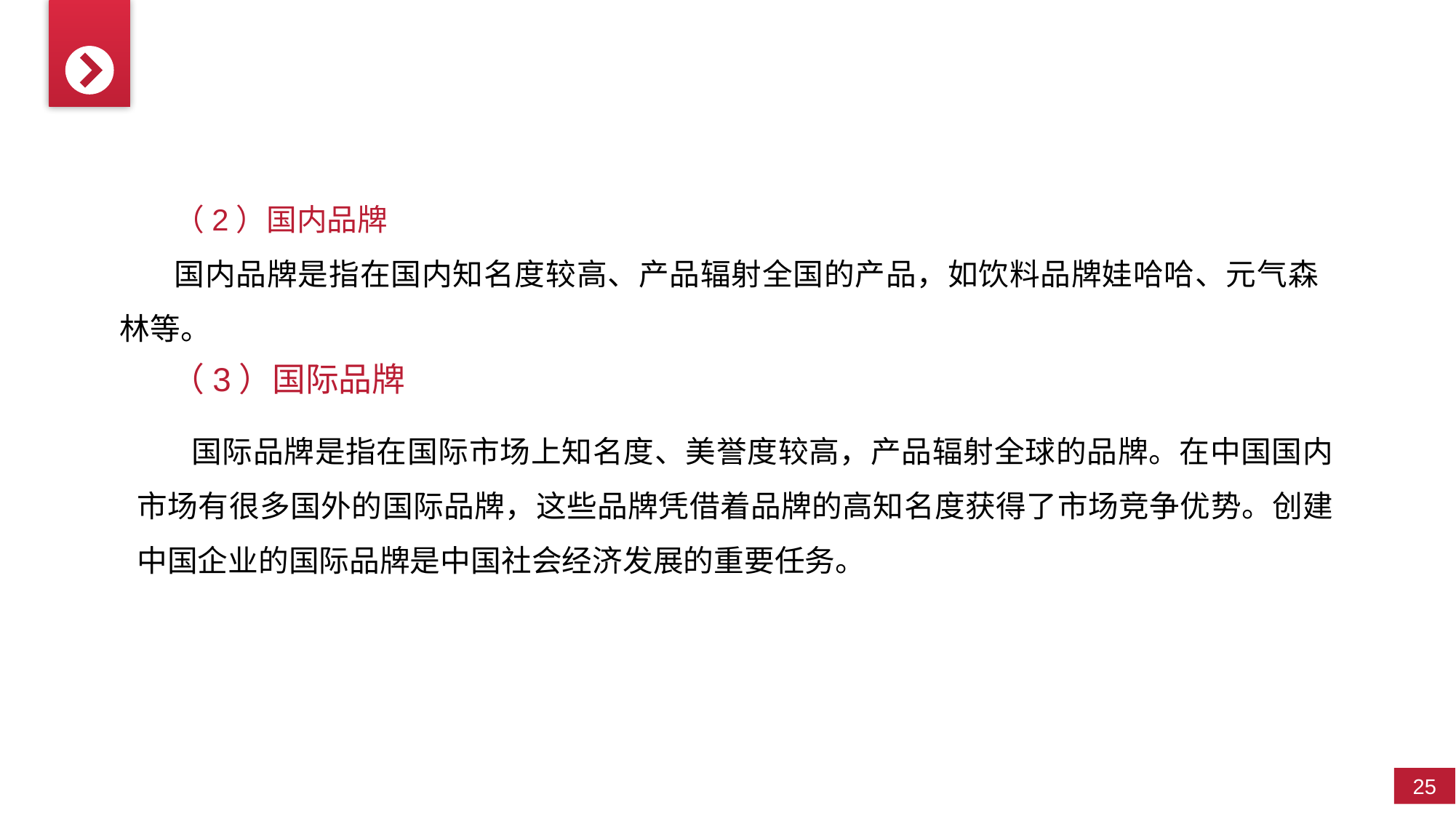

（2）国内品牌
国内品牌是指在国内知名度较高、产品辐射全国的产品，如饮料品牌娃哈哈、元气森林等。
（3）国际品牌
国际品牌是指在国际市场上知名度、美誉度较高，产品辐射全球的品牌。在中国国内市场有很多国外的国际品牌，这些品牌凭借着品牌的高知名度获得了市场竞争优势。创建中国企业的国际品牌是中国社会经济发展的重要任务。